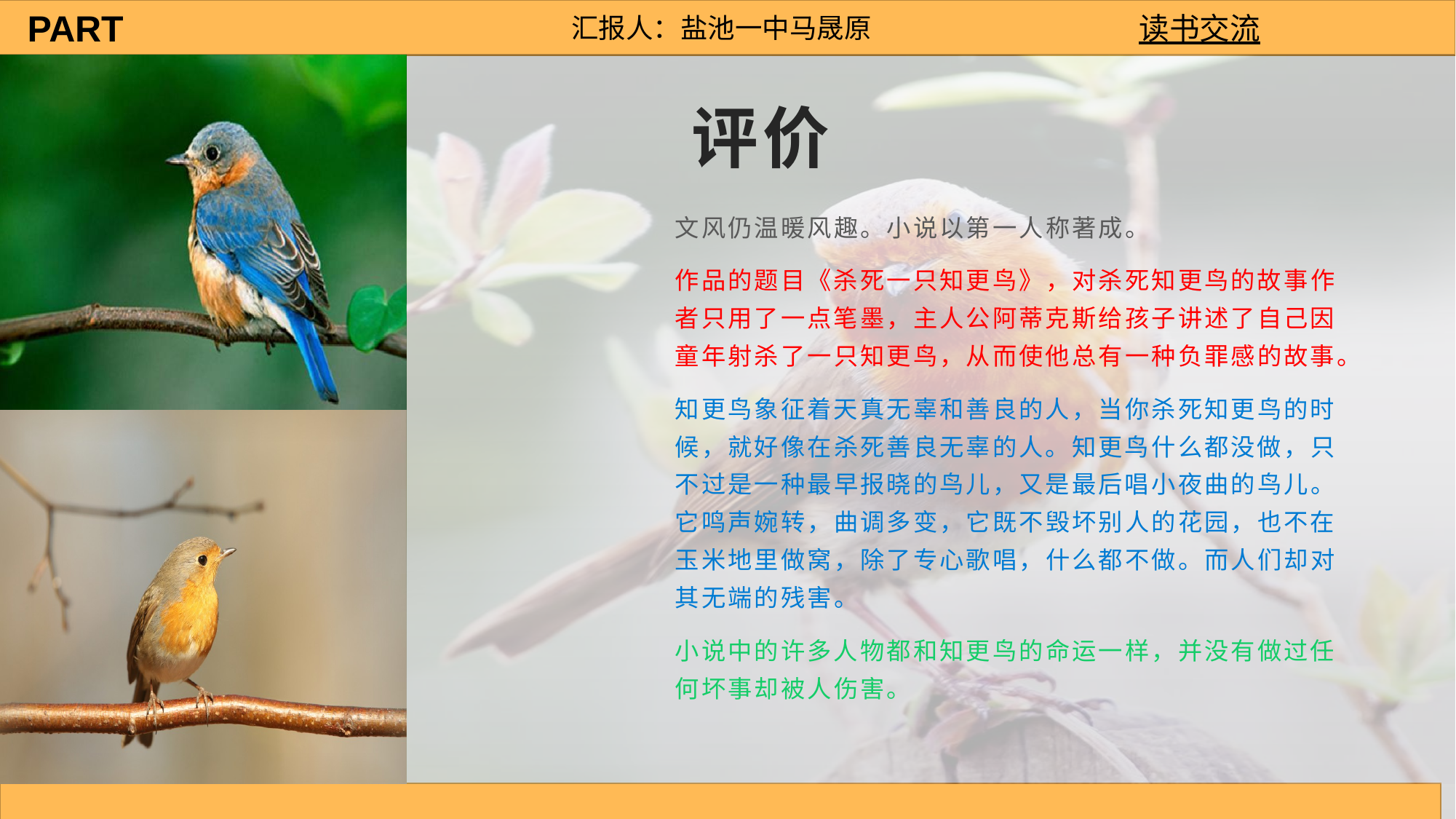

# 评价
文风仍温暖风趣。小说以第一人称著成。
作品的题目《杀死一只知更鸟》，对杀死知更鸟的故事作者只用了一点笔墨，主人公阿蒂克斯给孩子讲述了自己因童年射杀了一只知更鸟，从而使他总有一种负罪感的故事。
知更鸟象征着天真无辜和善良的人，当你杀死知更鸟的时候，就好像在杀死善良无辜的人。知更鸟什么都没做，只不过是一种最早报晓的鸟儿，又是最后唱小夜曲的鸟儿。它鸣声婉转，曲调多变，它既不毁坏别人的花园，也不在玉米地里做窝，除了专心歌唱，什么都不做。而人们却对其无端的残害。
小说中的许多人物都和知更鸟的命运一样，并没有做过任何坏事却被人伤害。